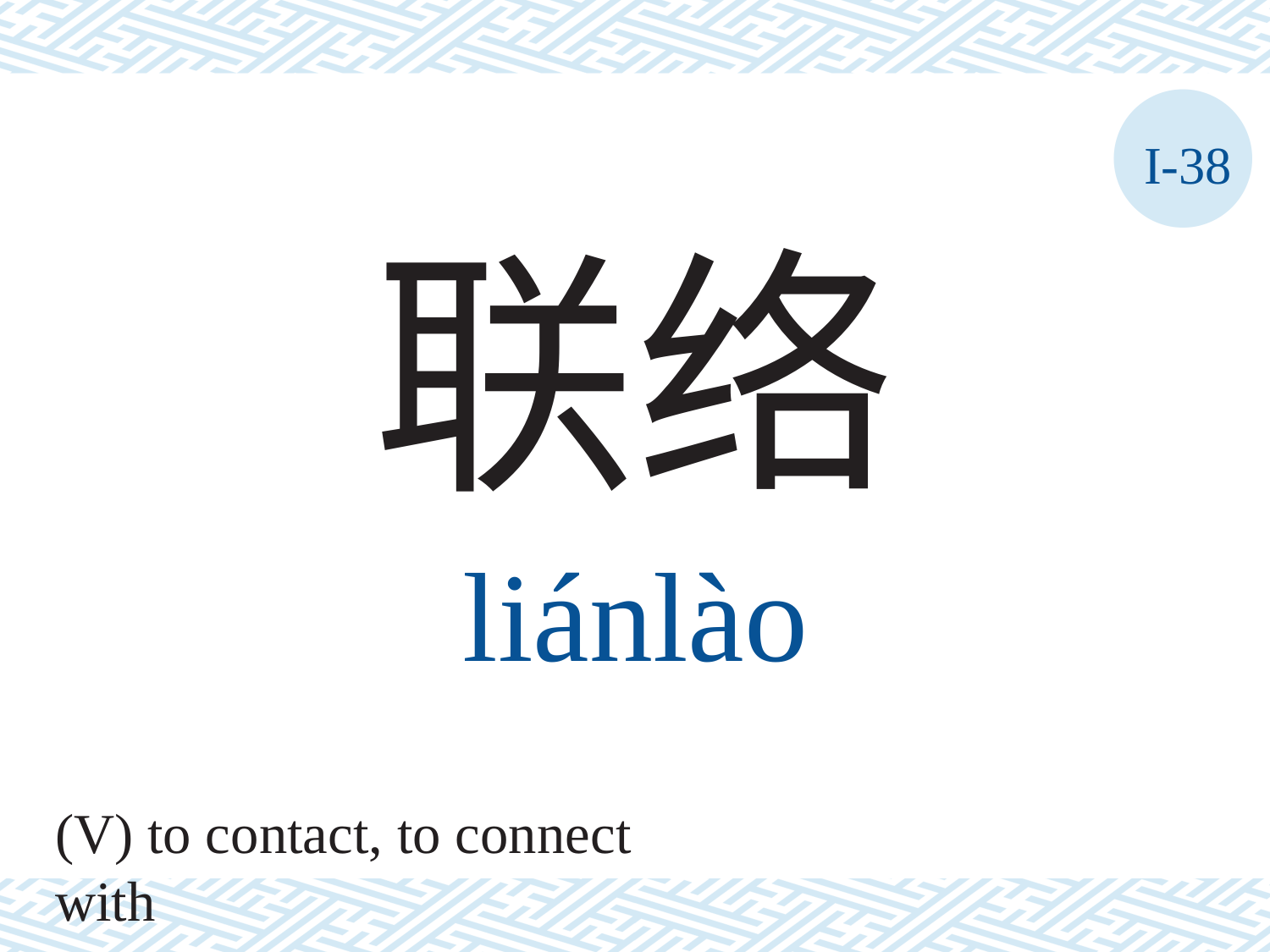

I-38
联络
liánlào
(V) to contact, to connect with